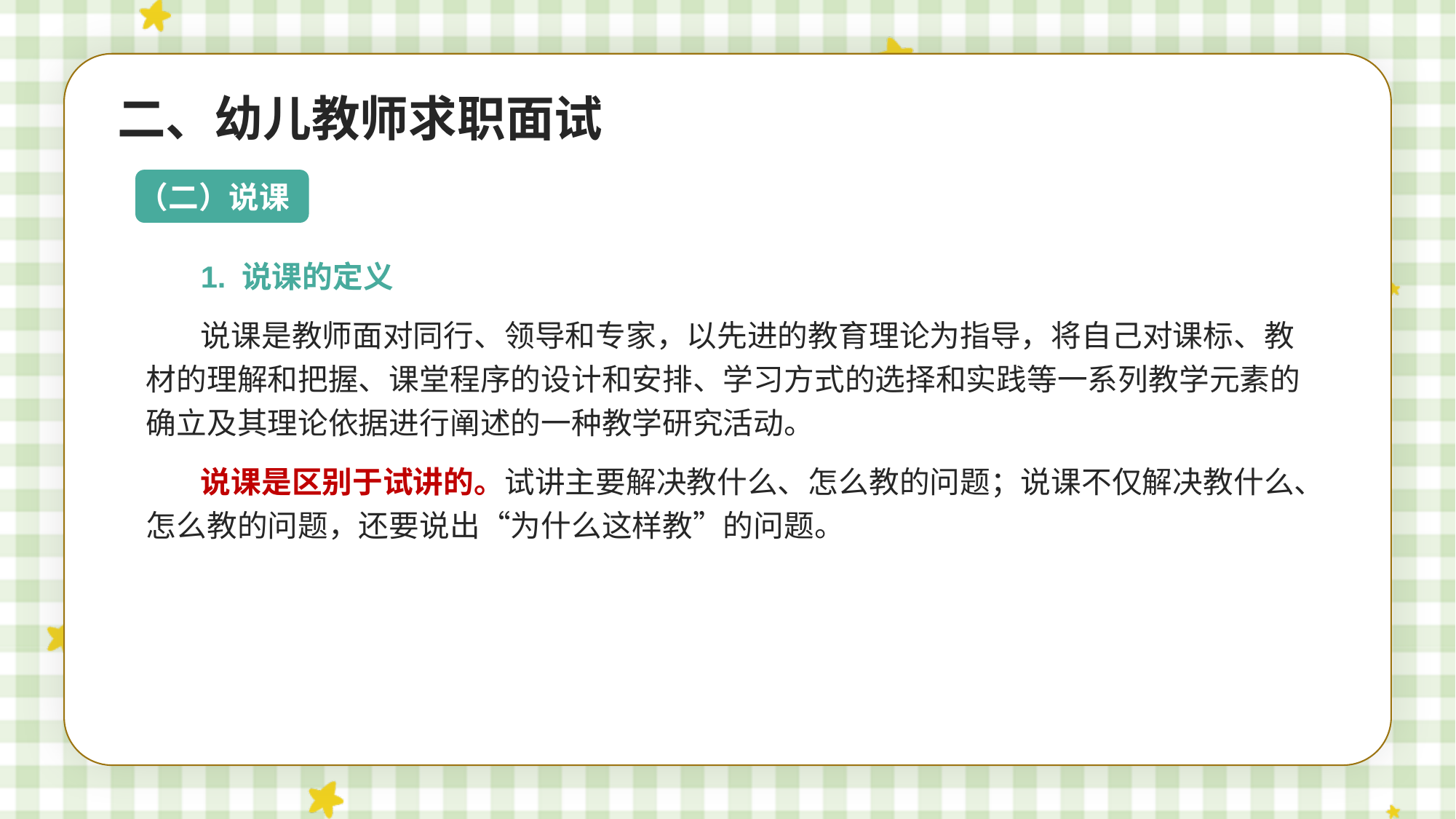

二、幼儿教师求职面试
（二）说课
1. 说课的定义
说课是教师面对同行、领导和专家，以先进的教育理论为指导，将自己对课标、教材的理解和把握、课堂程序的设计和安排、学习方式的选择和实践等一系列教学元素的确立及其理论依据进行阐述的一种教学研究活动。
说课是区别于试讲的。试讲主要解决教什么、怎么教的问题；说课不仅解决教什么、怎么教的问题，还要说出“为什么这样教”的问题。